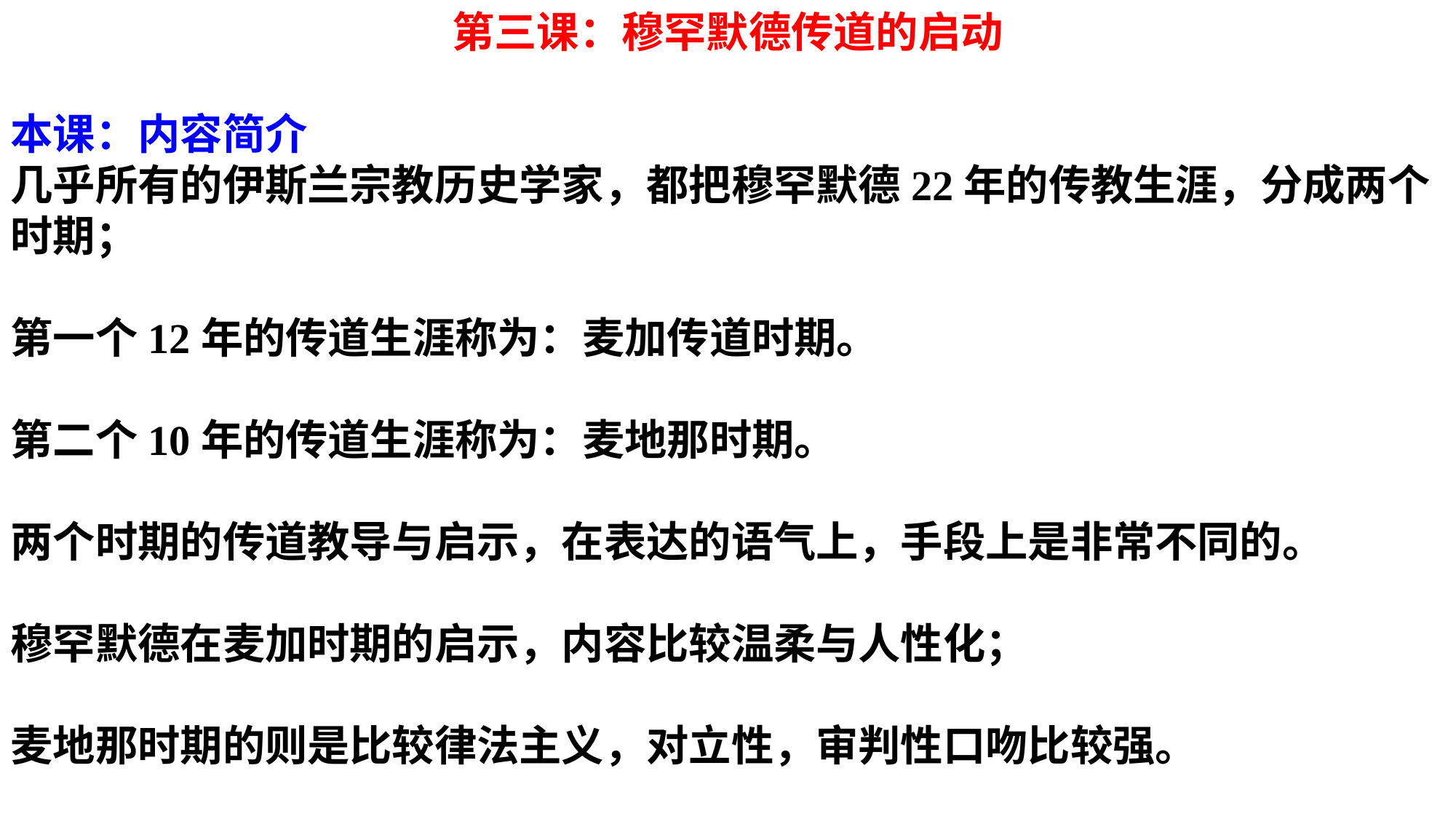

第三课：穆罕默德传道的启动

本课：内容简介
几乎所有的伊斯兰宗教历史学家，都把穆罕默德22年的传教生涯，分成两个时期；

第一个12年的传道生涯称为：麦加传道时期。

第二个10年的传道生涯称为：麦地那时期。

两个时期的传道教导与启示，在表达的语气上，手段上是非常不同的。

穆罕默德在麦加时期的启示，内容比较温柔与人性化；

麦地那时期的则是比较律法主义，对立性，审判性口吻比较强。